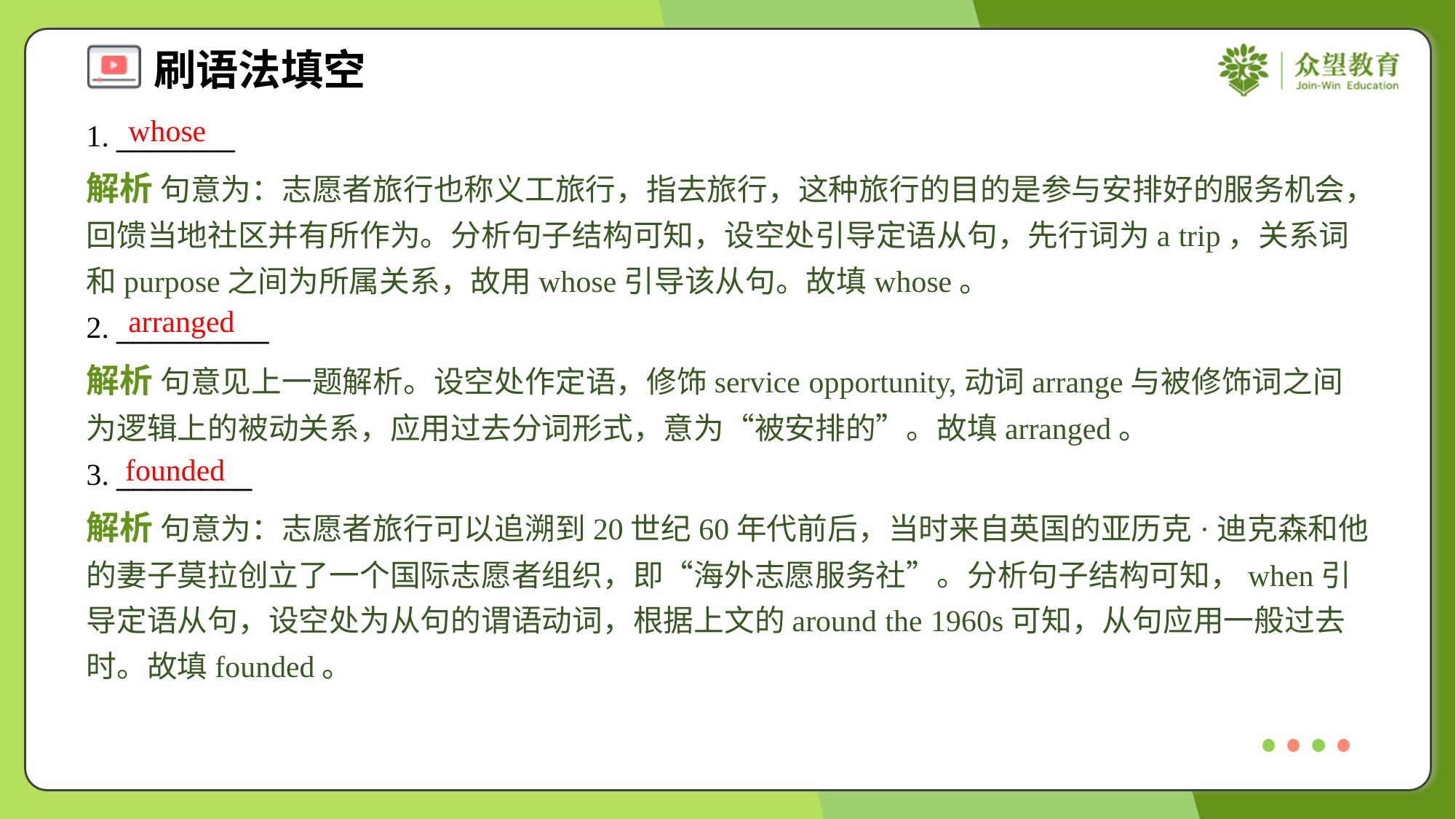

whose
1. _______
解析 句意为：志愿者旅行也称义工旅行，指去旅行，这种旅行的目的是参与安排好的服务机会，回馈当地社区并有所作为。分析句子结构可知，设空处引导定语从句，先行词为a trip，关系词和purpose之间为所属关系，故用whose引导该从句。故填whose。
arranged
2. _________
解析 句意见上一题解析。设空处作定语，修饰service opportunity,动词arrange与被修饰词之间为逻辑上的被动关系，应用过去分词形式，意为“被安排的”。故填arranged。
founded
3. ________
解析 句意为：志愿者旅行可以追溯到20世纪60年代前后，当时来自英国的亚历克·迪克森和他的妻子莫拉创立了一个国际志愿者组织，即“海外志愿服务社”。分析句子结构可知，when引导定语从句，设空处为从句的谓语动词，根据上文的around the 1960s可知，从句应用一般过去时。故填founded。